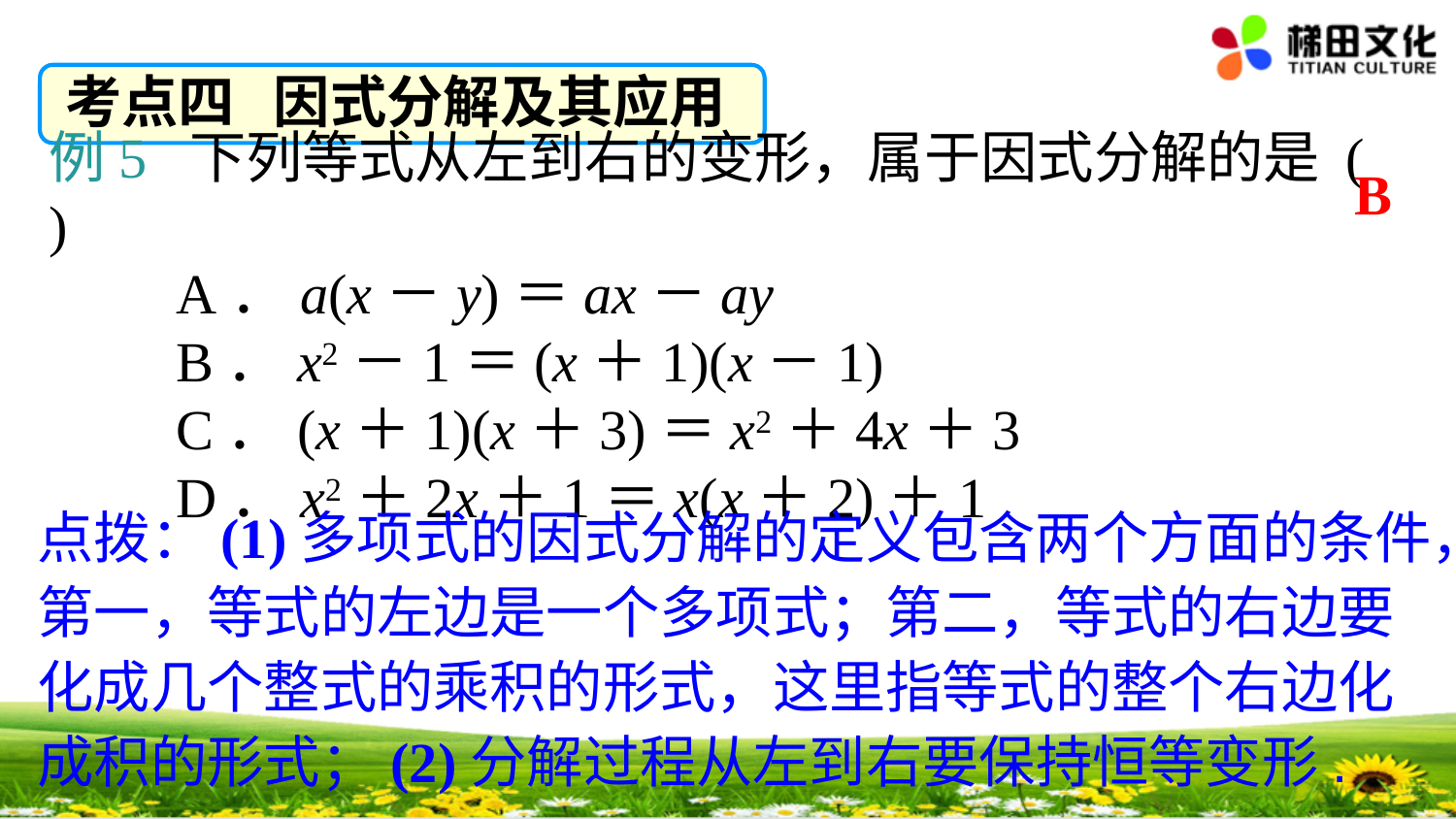

考点四   因式分解及其应用
例5  下列等式从左到右的变形，属于因式分解的是 (      )
         A．a(x－y)＝ax－ay
         B．x2－1＝(x＋1)(x－1)
         C．(x＋1)(x＋3)＝x2＋4x＋3
         D．x2＋2x＋1＝x(x＋2)＋1
B
点拨：(1)多项式的因式分解的定义包含两个方面的条件，第一，等式的左边是一个多项式；第二，等式的右边要化成几个整式的乘积的形式，这里指等式的整个右边化成积的形式；(2)分解过程从左到右要保持恒等变形.